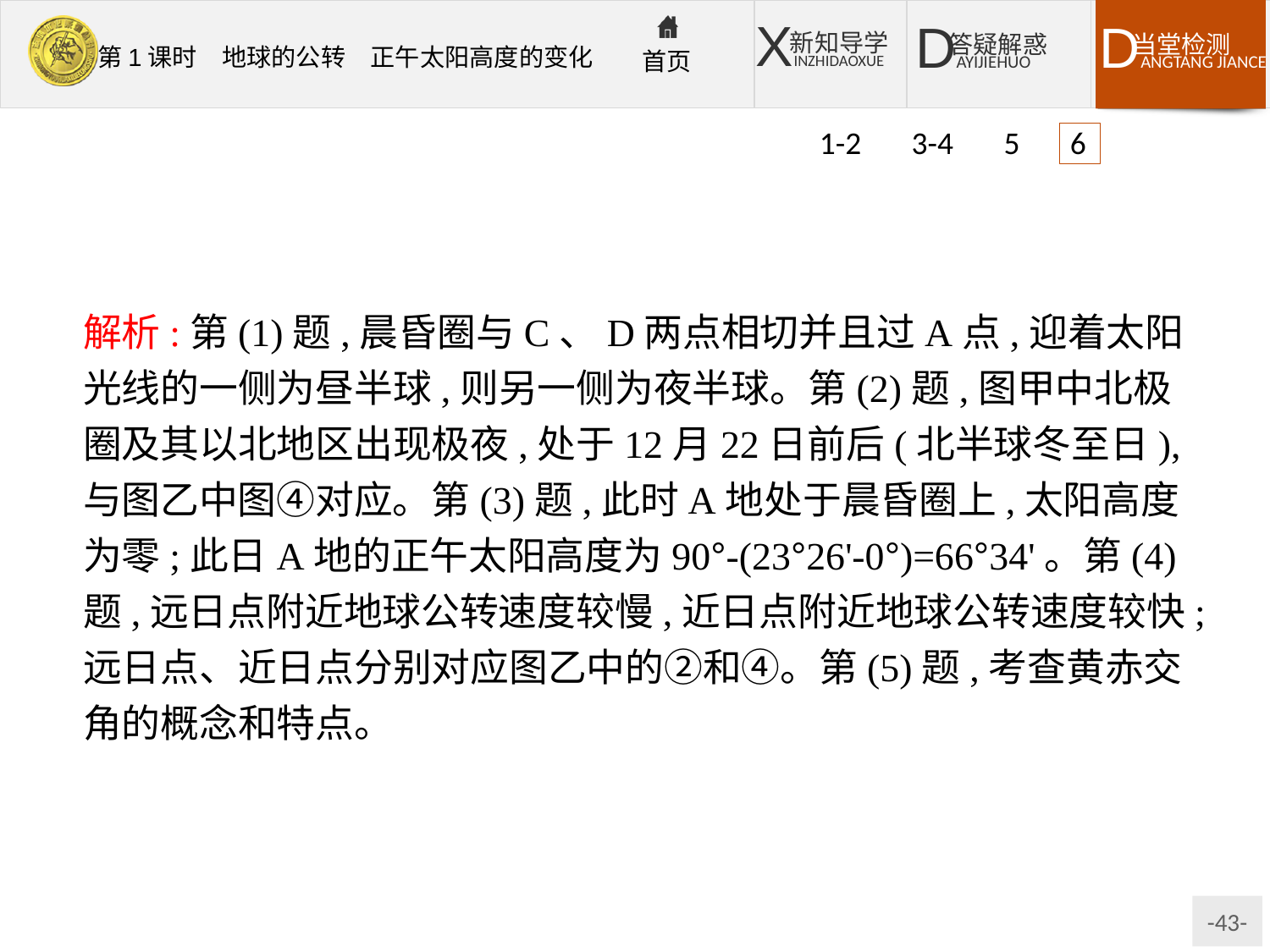

1-2       3-4       5       6

解析:第(1)题,晨昏圈与C、D两点相切并且过A点,迎着太阳光线的一侧为昼半球,则另一侧为夜半球。第(2)题,图甲中北极圈及其以北地区出现极夜,处于12月22日前后(北半球冬至日),与图乙中图④对应。第(3)题,此时A地处于晨昏圈上,太阳高度为零;此日A地的正午太阳高度为90°-(23°26'-0°)=66°34'。第(4)题,远日点附近地球公转速度较慢,近日点附近地球公转速度较快;远日点、近日点分别对应图乙中的②和④。第(5)题,考查黄赤交角的概念和特点。